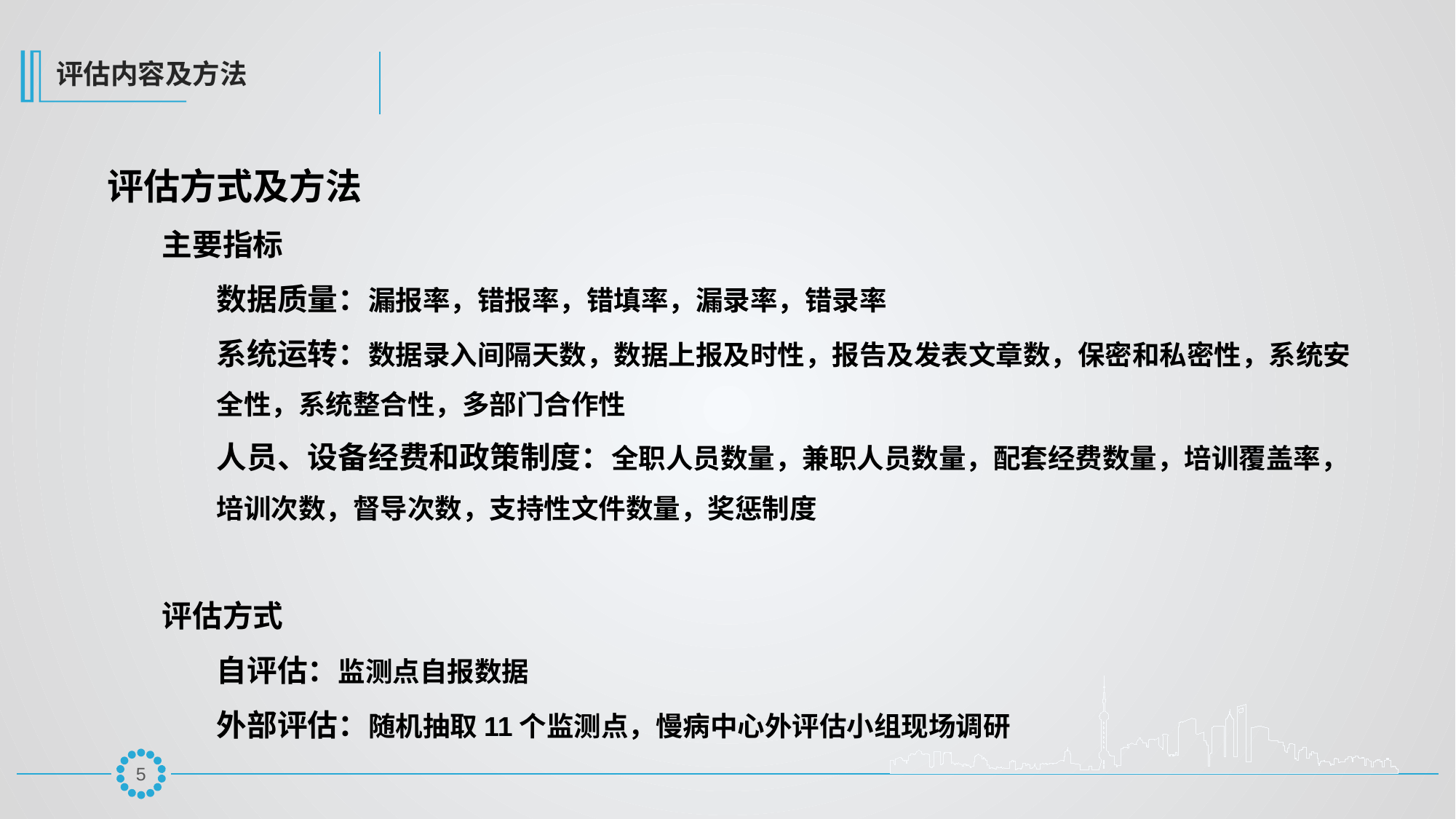

评估内容及方法
评估方式及方法
主要指标
数据质量：漏报率，错报率，错填率，漏录率，错录率
系统运转：数据录入间隔天数，数据上报及时性，报告及发表文章数，保密和私密性，系统安全性，系统整合性，多部门合作性
人员、设备经费和政策制度：全职人员数量，兼职人员数量，配套经费数量，培训覆盖率，培训次数，督导次数，支持性文件数量，奖惩制度

评估方式
自评估：监测点自报数据
外部评估：随机抽取11个监测点，慢病中心外评估小组现场调研
5